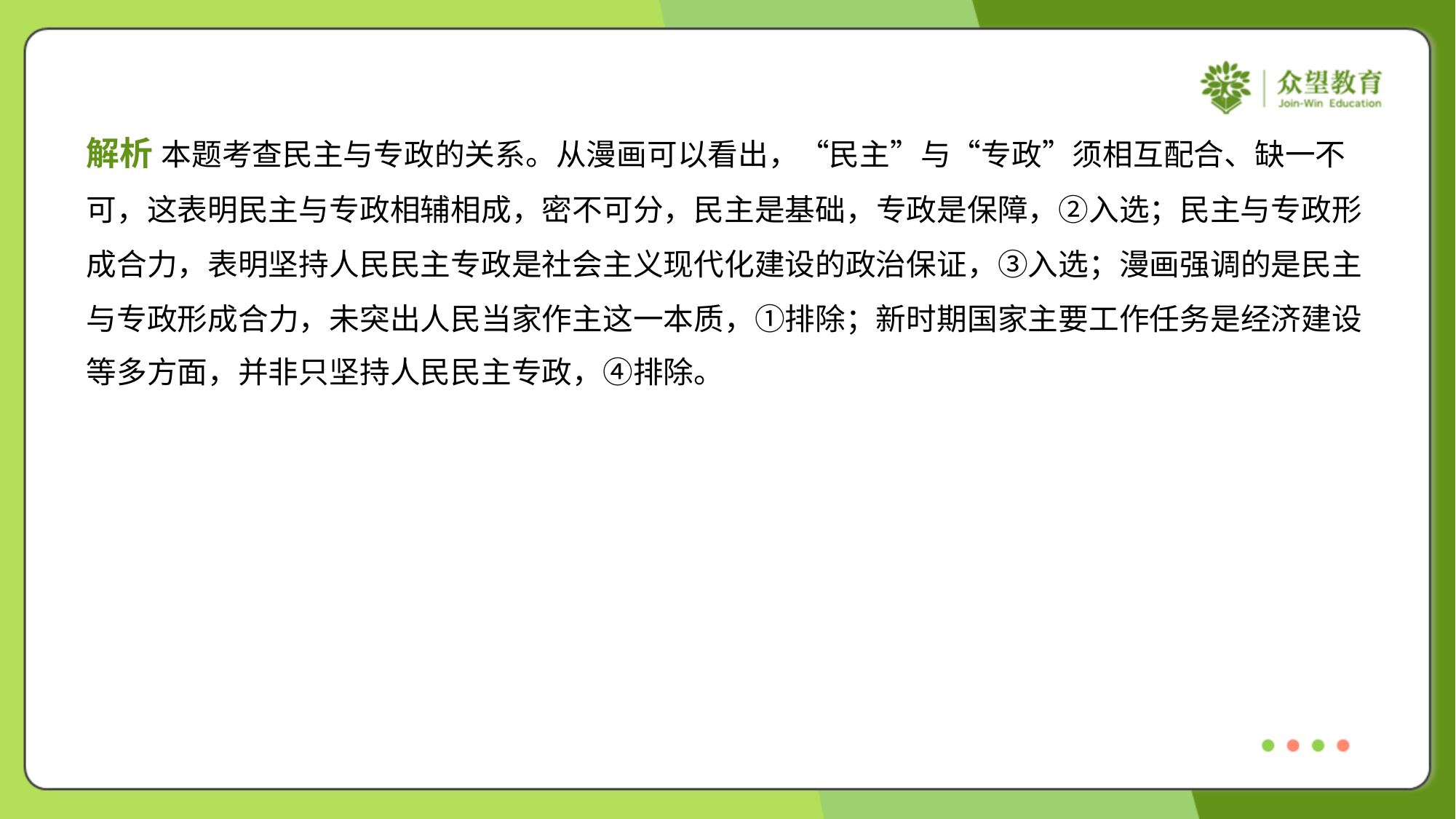

解析 本题考查民主与专政的关系。从漫画可以看出，“民主”与“专政”须相互配合、缺一不
可，这表明民主与专政相辅相成，密不可分，民主是基础，专政是保障，②入选；民主与专政形
成合力，表明坚持人民民主专政是社会主义现代化建设的政治保证，③入选；漫画强调的是民主
与专政形成合力，未突出人民当家作主这一本质，①排除；新时期国家主要工作任务是经济建设
等多方面，并非只坚持人民民主专政，④排除。